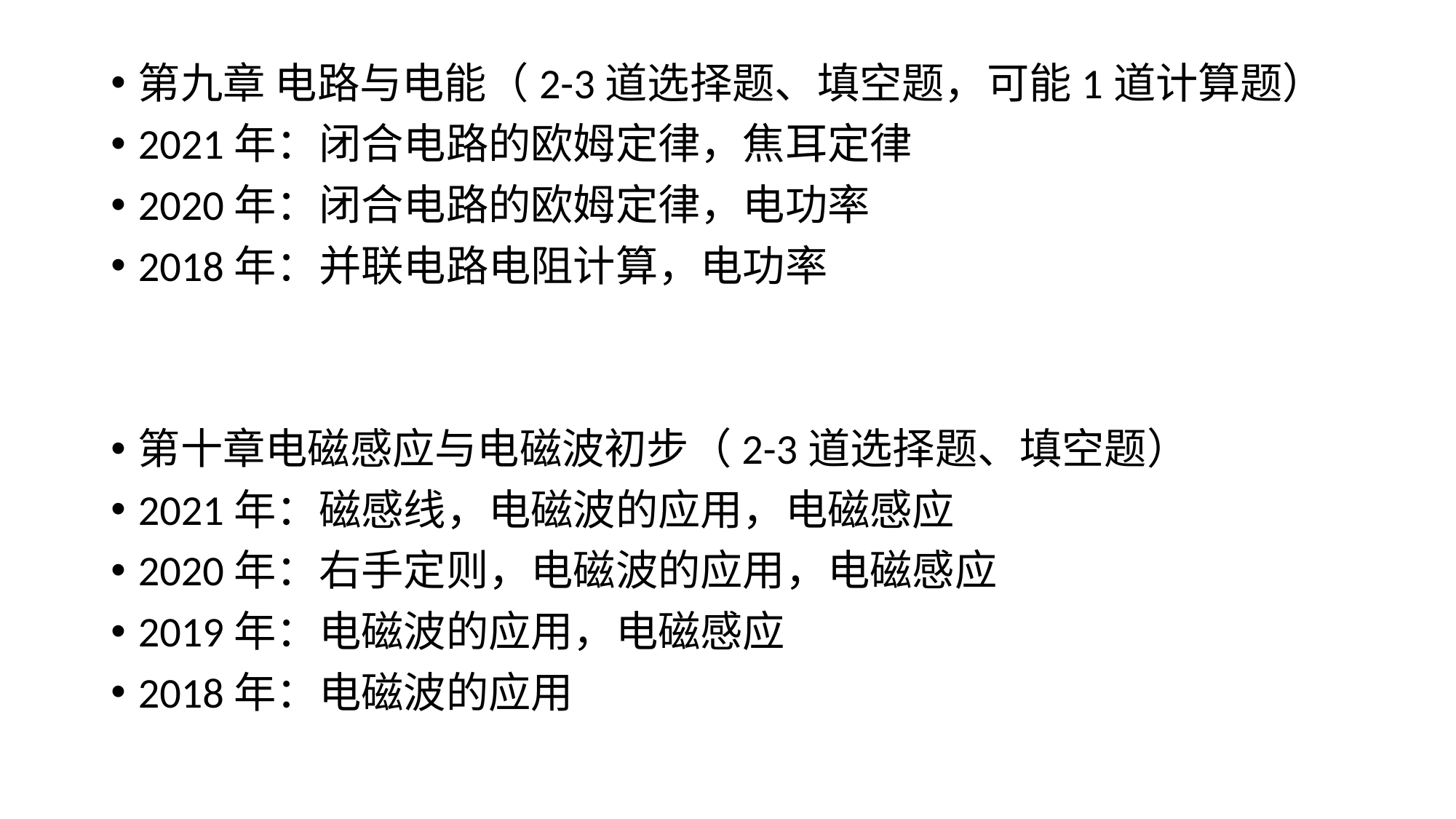

第九章 电路与电能（2-3道选择题、填空题，可能1道计算题）
2021年：闭合电路的欧姆定律，焦耳定律
2020年：闭合电路的欧姆定律，电功率
2018年：并联电路电阻计算，电功率

第十章电磁感应与电磁波初步（2-3道选择题、填空题）
2021年：磁感线，电磁波的应用，电磁感应
2020年：右手定则，电磁波的应用，电磁感应
2019年：电磁波的应用，电磁感应
2018年：电磁波的应用